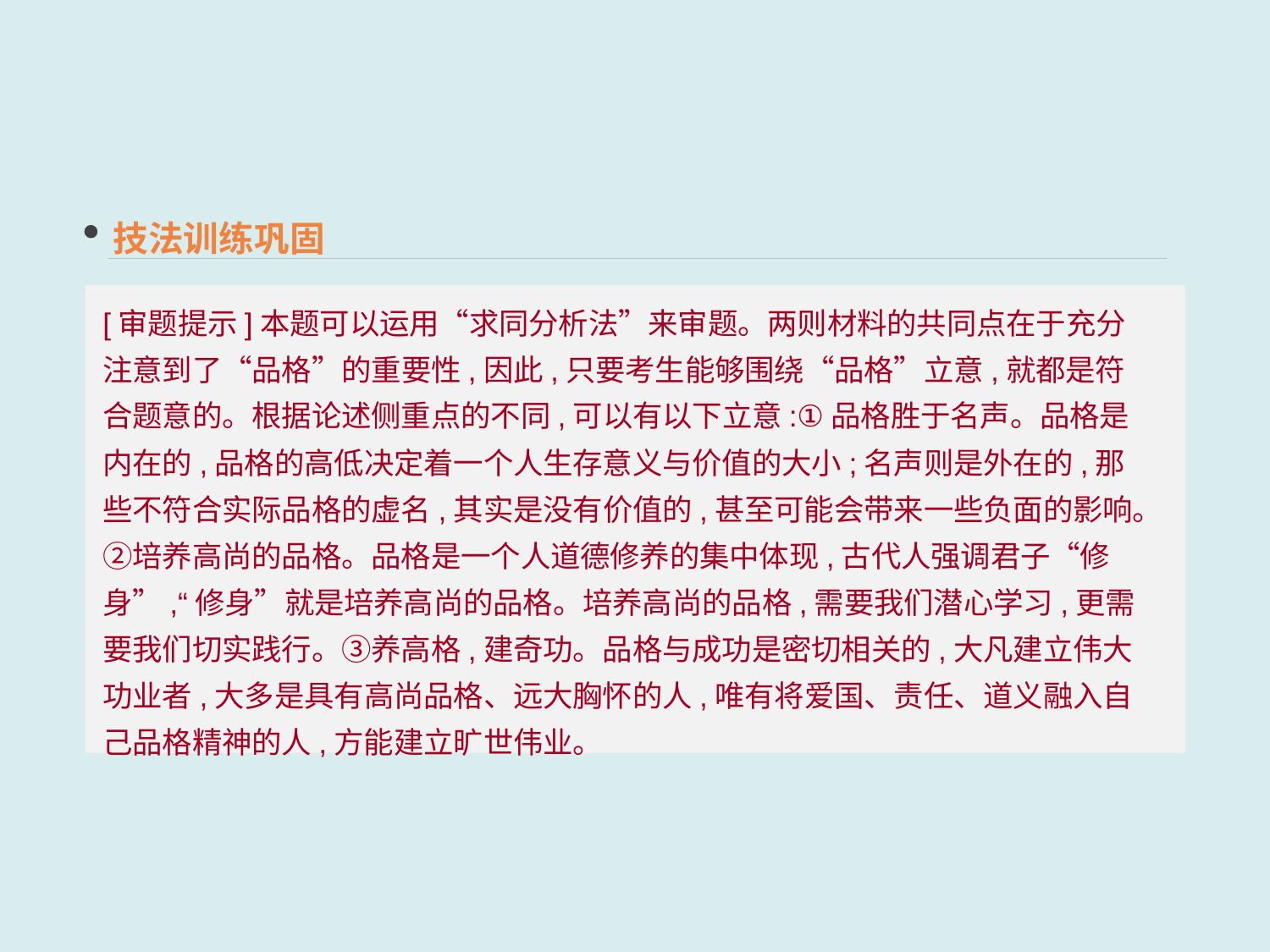

技法训练巩固

[审题提示]本题可以运用“求同分析法”来审题。两则材料的共同点在于充分注意到了“品格”的重要性,因此,只要考生能够围绕“品格”立意,就都是符合题意的。根据论述侧重点的不同,可以有以下立意:①品格胜于名声。品格是内在的,品格的高低决定着一个人生存意义与价值的大小;名声则是外在的,那些不符合实际品格的虚名,其实是没有价值的,甚至可能会带来一些负面的影响。②培养高尚的品格。品格是一个人道德修养的集中体现,古代人强调君子“修身”,“修身”就是培养高尚的品格。培养高尚的品格,需要我们潜心学习,更需要我们切实践行。③养高格,建奇功。品格与成功是密切相关的,大凡建立伟大功业者,大多是具有高尚品格、远大胸怀的人,唯有将爱国、责任、道义融入自己品格精神的人,方能建立旷世伟业。